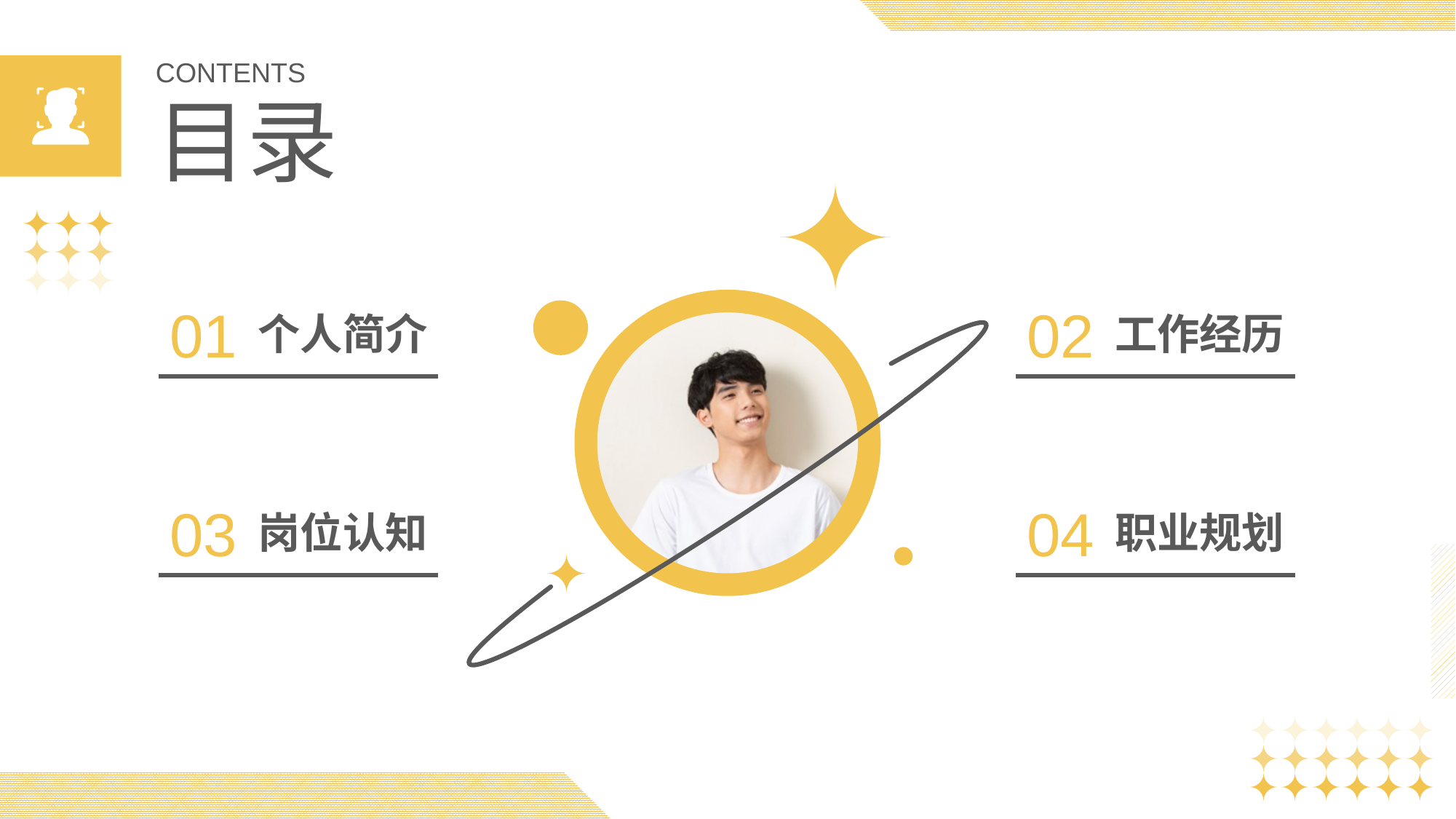

CONTENTS

目录

01
02
个人简介
工作经历
03
04
岗位认知
职业规划